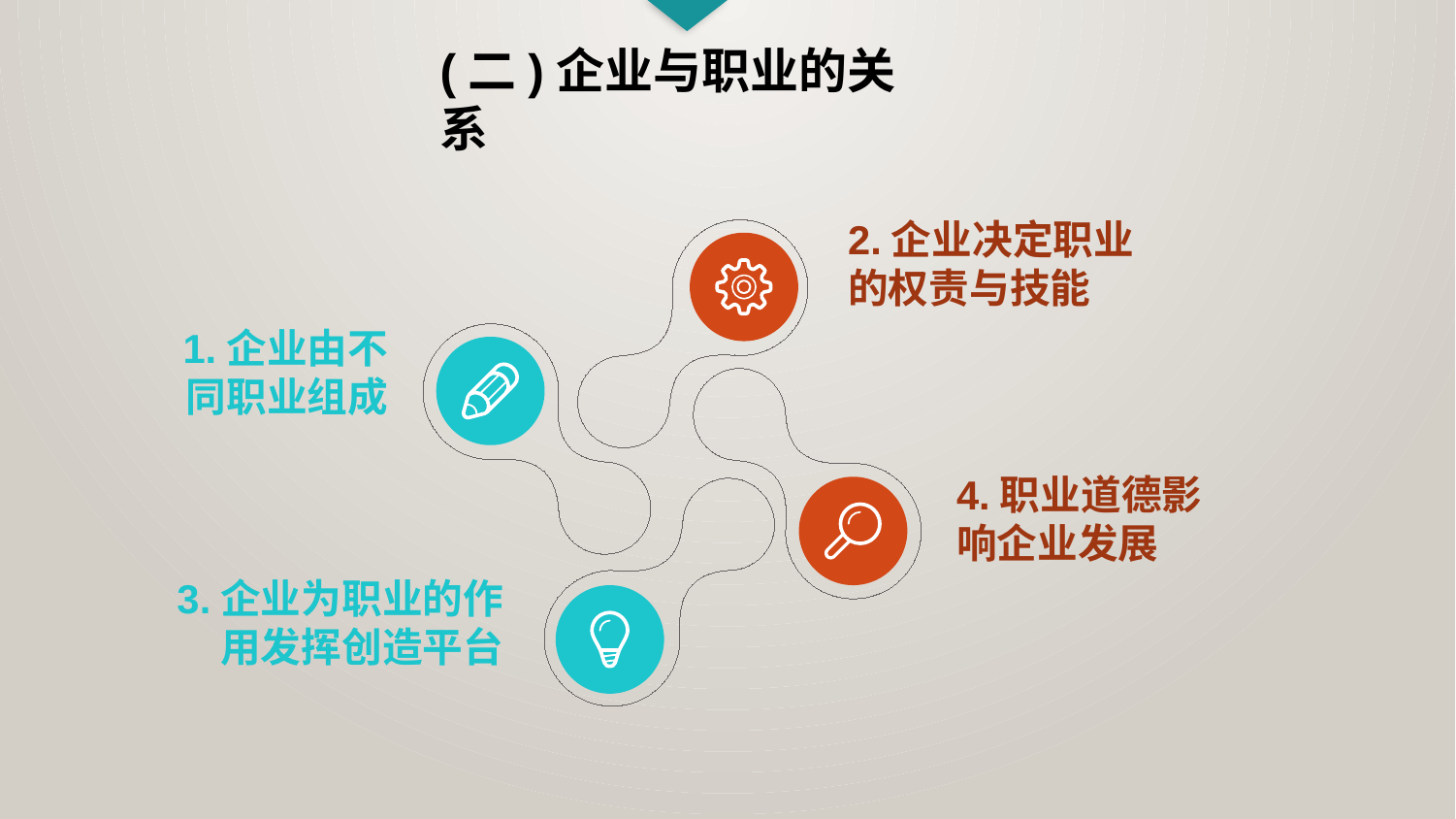

(二)企业与职业的关系
2.企业决定职业的权责与技能

1.企业由不同职业组成

4.职业道德影响企业发展

3.企业为职业的作用发挥创造平台

40